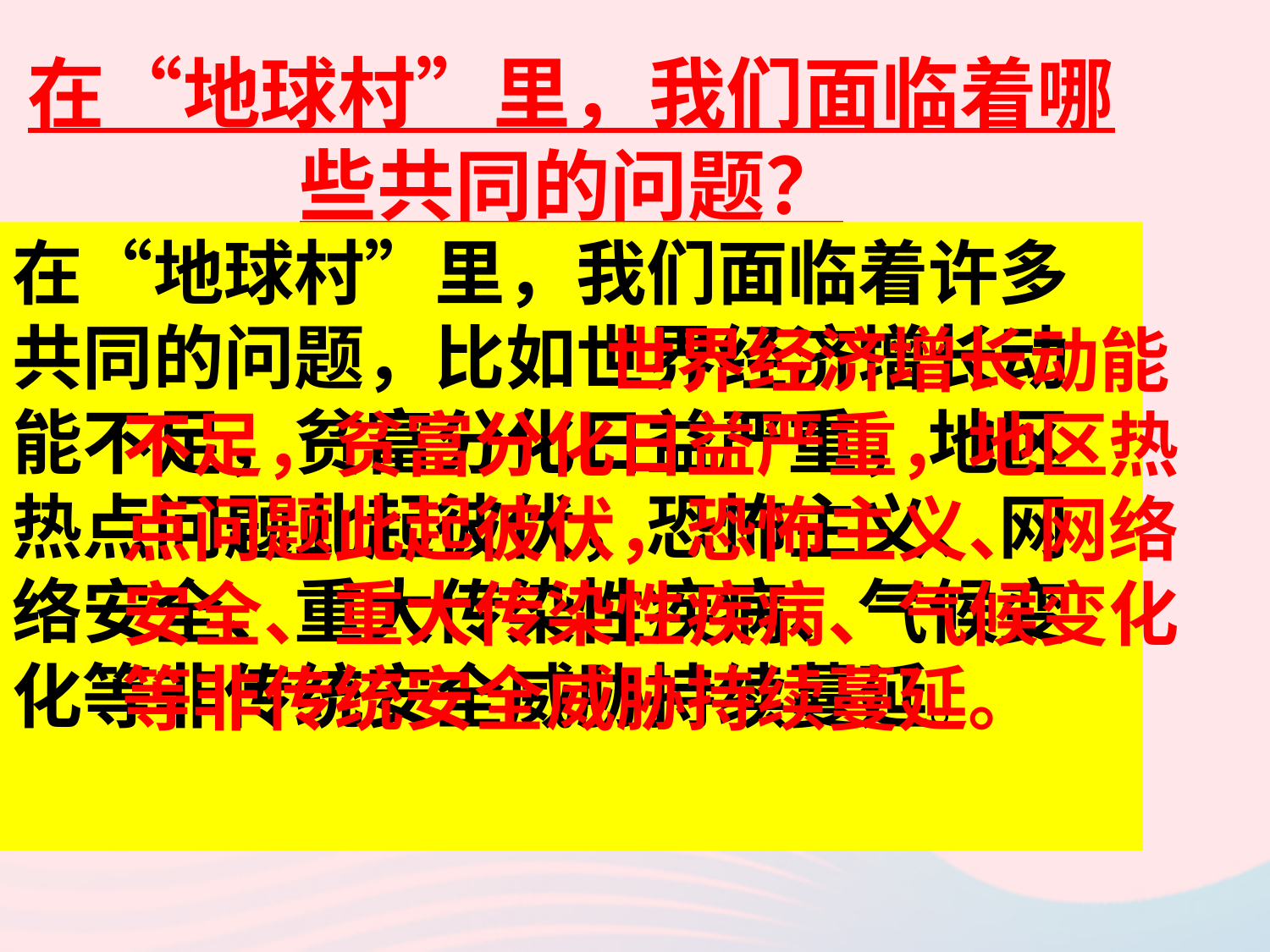

在“地球村”里，我们面临着哪些共同的问题？
在“地球村”里，我们面临着许多共同的问题，比如世界经济增长动能不足，贫富分化日益严重，地区热点问题此起彼伏，恐怖主义、网络安全、重大传染性疾病、气候变化等非传统安全威胁持续蔓延。
                             世界经济增长动能不足，贫富分化日益严重，地区热点问题此起彼伏，恐怖主义、网络安全、重大传染性疾病、气候变化等非传统安全威胁持续蔓延。